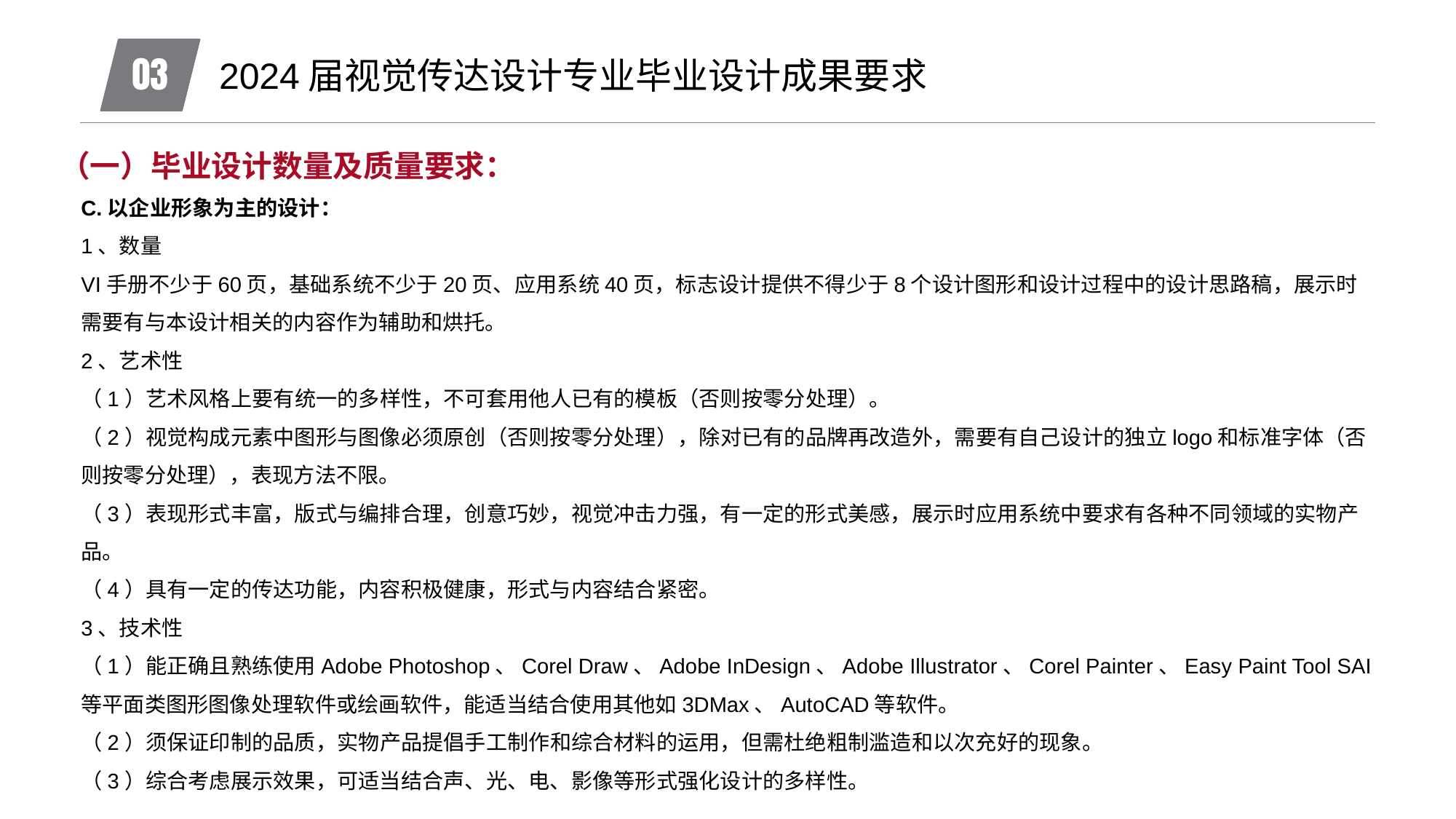

03
2024届视觉传达设计专业毕业设计成果要求
（一）毕业设计数量及质量要求：
C.以企业形象为主的设计：
1、数量
VI手册不少于60页，基础系统不少于20页、应用系统40页，标志设计提供不得少于8个设计图形和设计过程中的设计思路稿，展示时需要有与本设计相关的内容作为辅助和烘托。
2、艺术性
（1）艺术风格上要有统一的多样性，不可套用他人已有的模板（否则按零分处理）。
（2）视觉构成元素中图形与图像必须原创（否则按零分处理），除对已有的品牌再改造外，需要有自己设计的独立logo和标准字体（否则按零分处理），表现方法不限。
（3）表现形式丰富，版式与编排合理，创意巧妙，视觉冲击力强，有一定的形式美感，展示时应用系统中要求有各种不同领域的实物产品。
（4）具有一定的传达功能，内容积极健康，形式与内容结合紧密。
3、技术性
（1）能正确且熟练使用Adobe Photoshop、Corel Draw、Adobe InDesign、Adobe Illustrator、Corel Painter、Easy Paint Tool SAI等平面类图形图像处理软件或绘画软件，能适当结合使用其他如3DMax、AutoCAD等软件。
（2）须保证印制的品质，实物产品提倡手工制作和综合材料的运用，但需杜绝粗制滥造和以次充好的现象。
（3）综合考虑展示效果，可适当结合声、光、电、影像等形式强化设计的多样性。